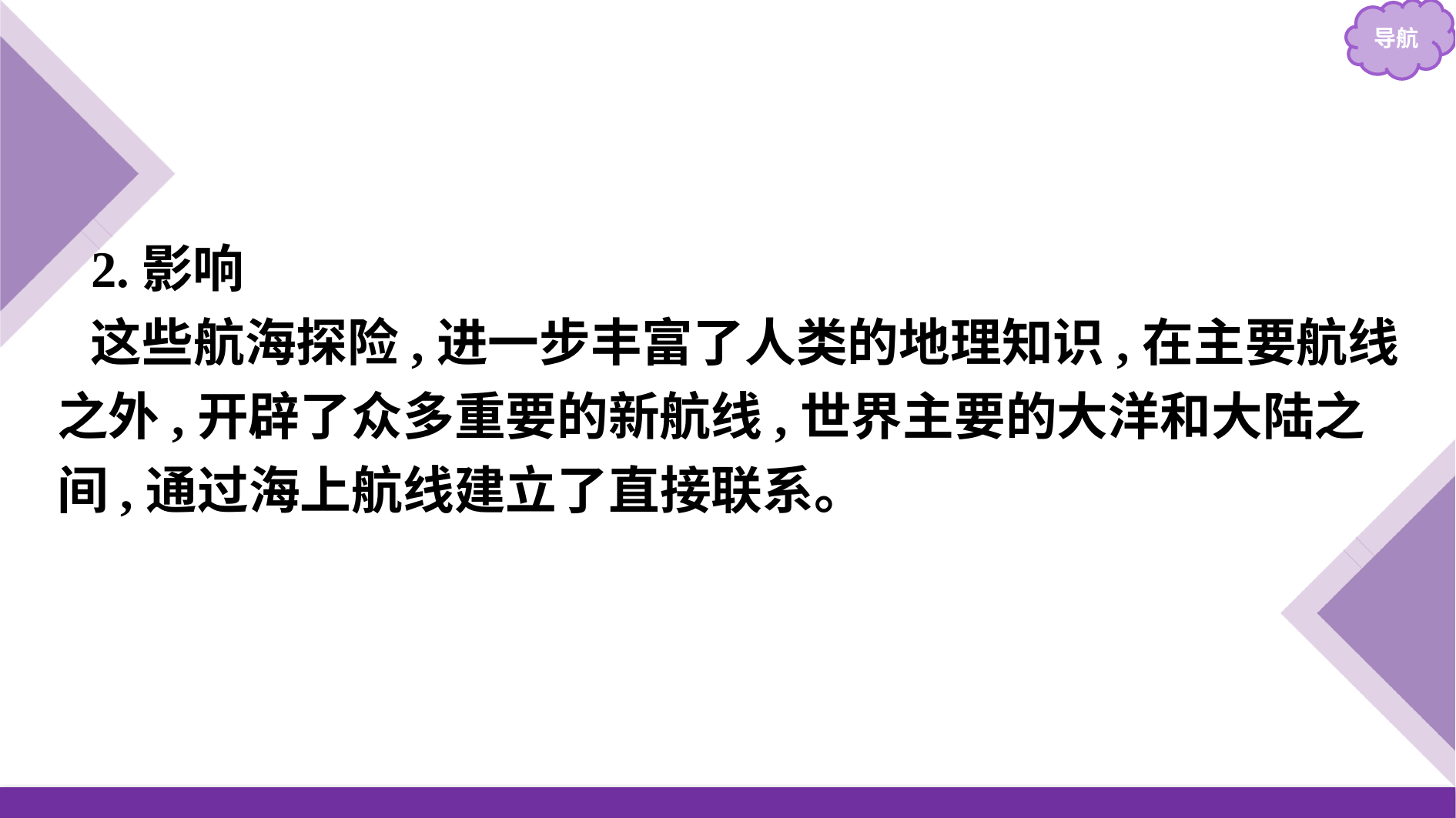

2.影响
这些航海探险,进一步丰富了人类的地理知识,在主要航线之外,开辟了众多重要的新航线,世界主要的大洋和大陆之间,通过海上航线建立了直接联系。